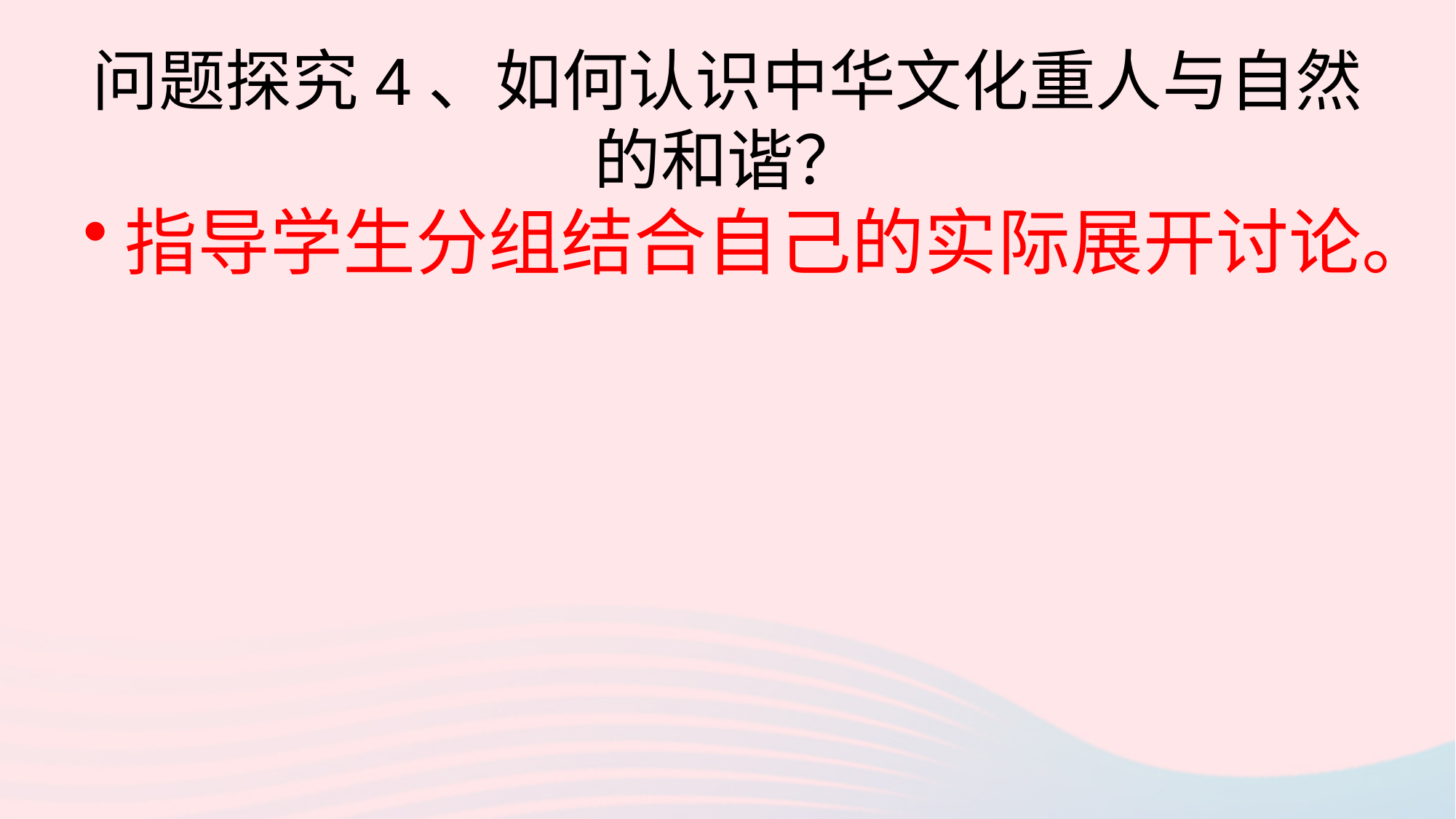

# 问题探究4、如何认识中华文化重人与自然的和谐？
指导学生分组结合自己的实际展开讨论。